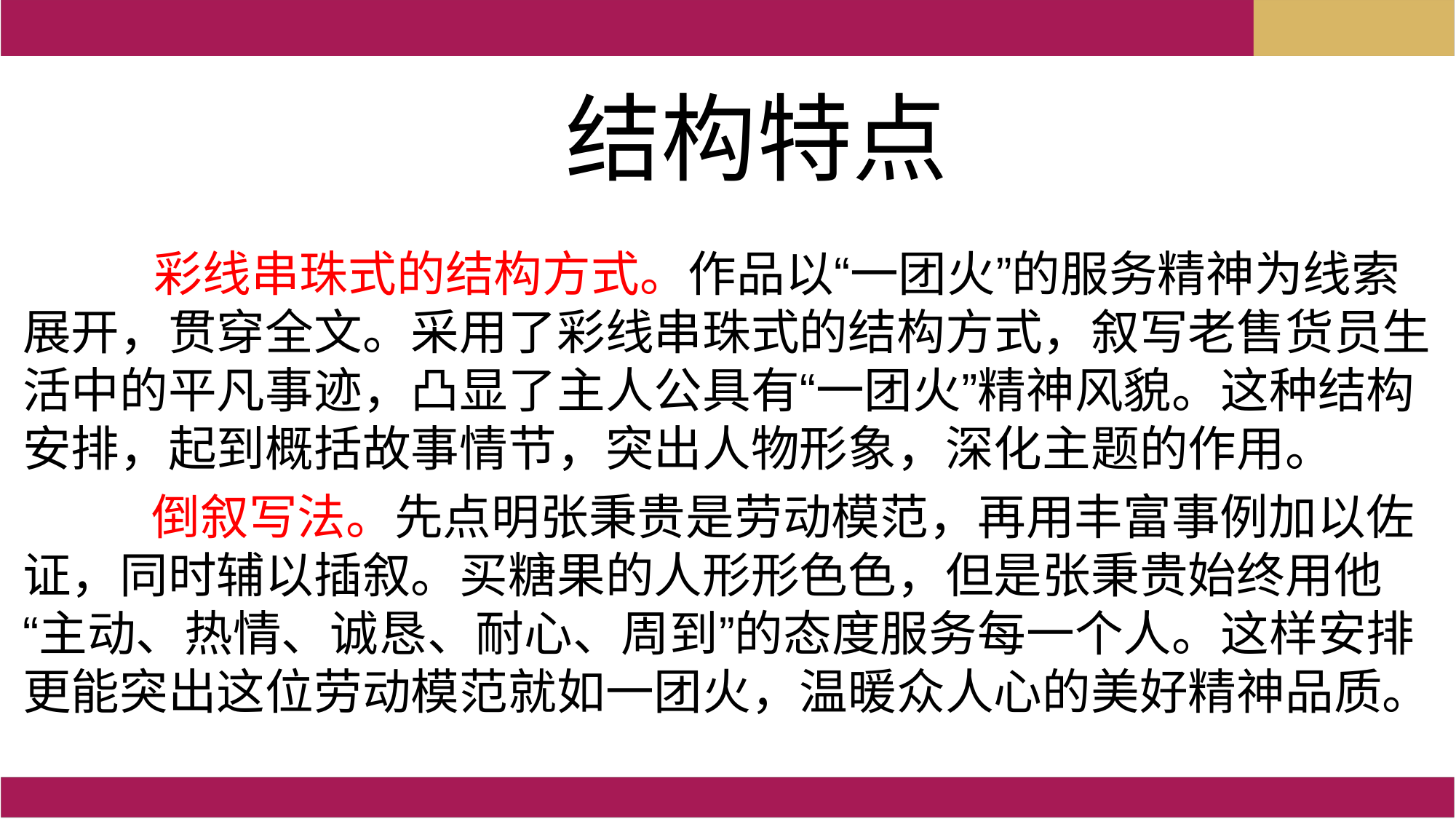

结构特点

            彩线串珠式的结构方式。作品以“一团火”的服务精神为线索展开，贯穿全文。采用了彩线串珠式的结构方式，叙写老售货员生活中的平凡事迹，凸显了主人公具有“一团火”精神风貌。这种结构安排，起到概括故事情节，突出人物形象，深化主题的作用。
         倒叙写法。先点明张秉贵是劳动模范，再用丰富事例加以佐证，同时辅以插叙。买糖果的人形形色色，但是张秉贵始终用他“主动、热情、诚恳、耐心、周到”的态度服务每一个人。这样安排更能突出这位劳动模范就如一团火，温暖众人心的美好精神品质。